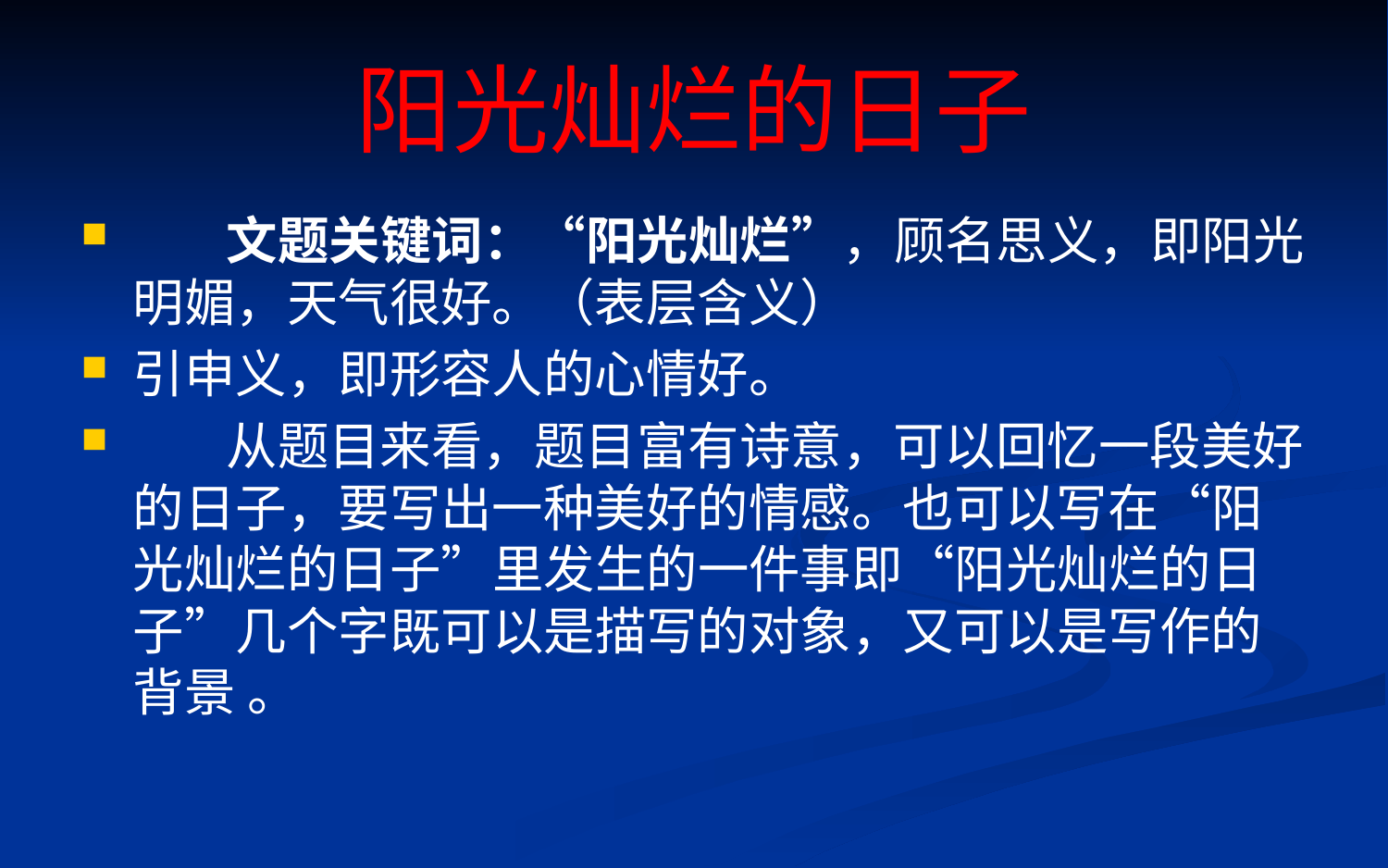

# 阳光灿烂的日子
       文题关键词：“阳光灿烂”，顾名思义，即阳光明媚，天气很好。（表层含义）
引申义，即形容人的心情好。
       从题目来看，题目富有诗意，可以回忆一段美好的日子，要写出一种美好的情感。也可以写在“阳光灿烂的日子”里发生的一件事即“阳光灿烂的日子”几个字既可以是描写的对象，又可以是写作的背景 。